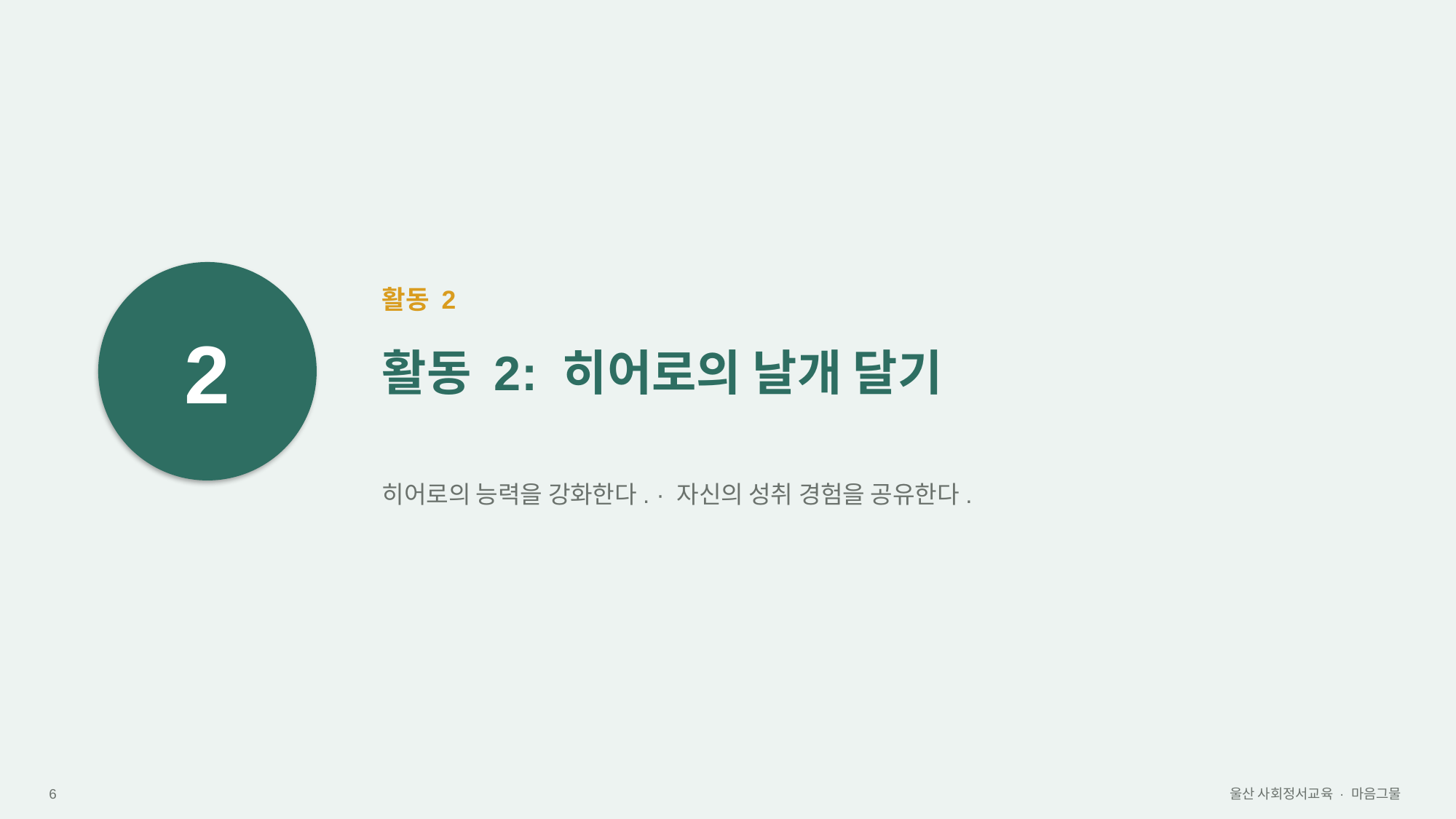

2
활동 2
활동 2: 히어로의 날개 달기
히어로의 능력을 강화한다. · 자신의 성취 경험을 공유한다.
6
울산 사회정서교육 · 마음그물